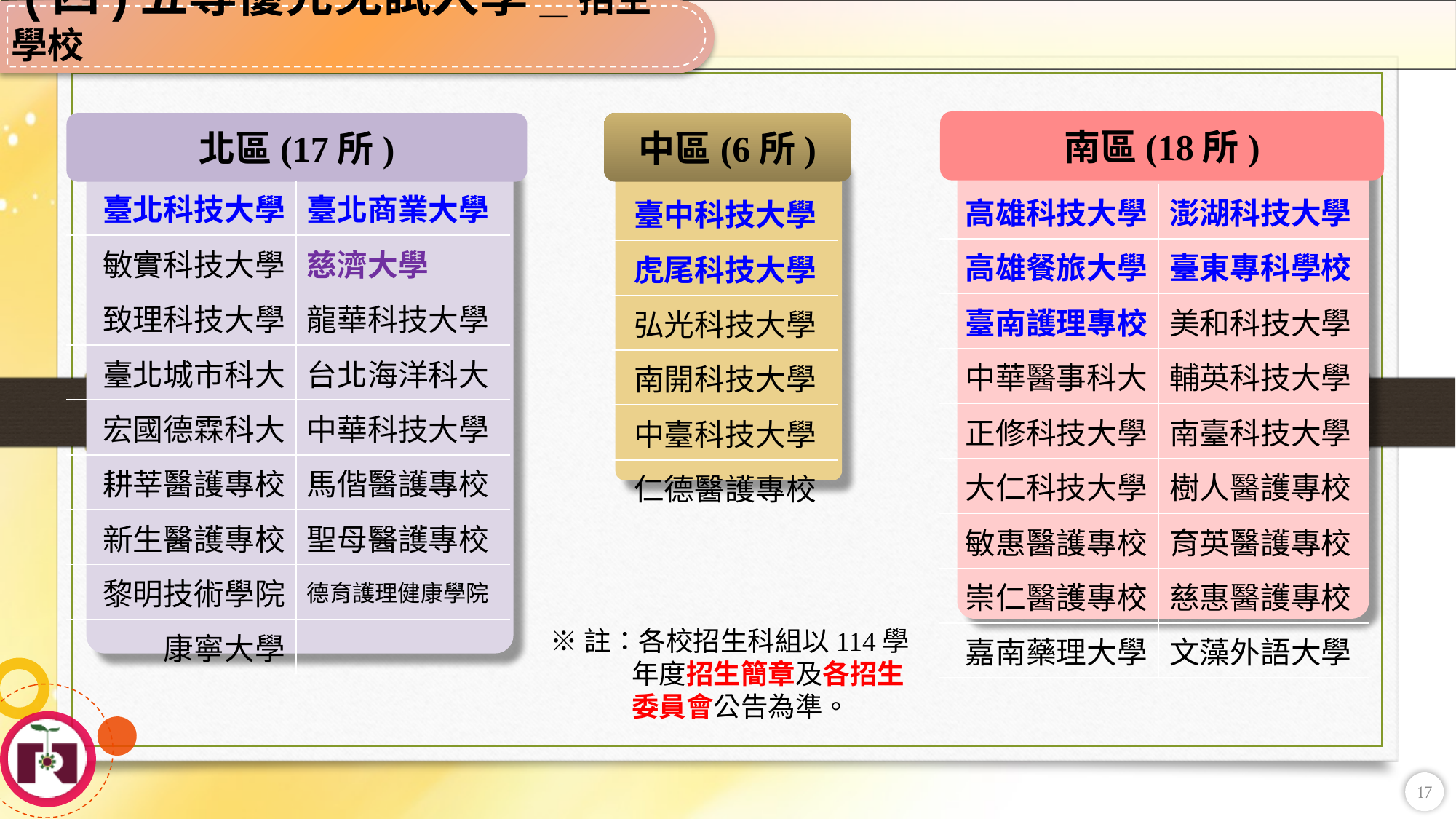

(四)五專優先免試入學_招生學校

南區(18所)
北區(17所)
中區(6所)

| 臺北科技大學 | 臺北商業大學 |
| --- | --- |
| 敏實科技大學 | 慈濟大學 |
| 致理科技大學 | 龍華科技大學 |
| 臺北城市科大 | 台北海洋科大 |
| 宏國德霖科大 | 中華科技大學 |
| 耕莘醫護專校 | 馬偕醫護專校 |
| 新生醫護專校 | 聖母醫護專校 |
| 黎明技術學院 | 德育護理健康學院 |
| 康寧大學 |  |
| 高雄科技大學 | 澎湖科技大學 |
| --- | --- |
| 高雄餐旅大學 | 臺東專科學校 |
| 臺南護理專校 | 美和科技大學 |
| 中華醫事科大 | 輔英科技大學 |
| 正修科技大學 | 南臺科技大學 |
| 大仁科技大學 | 樹人醫護專校 |
| 敏惠醫護專校 | 育英醫護專校 |
| 崇仁醫護專校 | 慈惠醫護專校 |
| 嘉南藥理大學 | 文藻外語大學 |
| 臺中科技大學 |
| --- |
| 虎尾科技大學 |
| 弘光科技大學 |
| 南開科技大學 |
| 中臺科技大學 |
| 仁德醫護專校 |
※註：各校招生科組以114學年度招生簡章及各招生委員會公告為準。